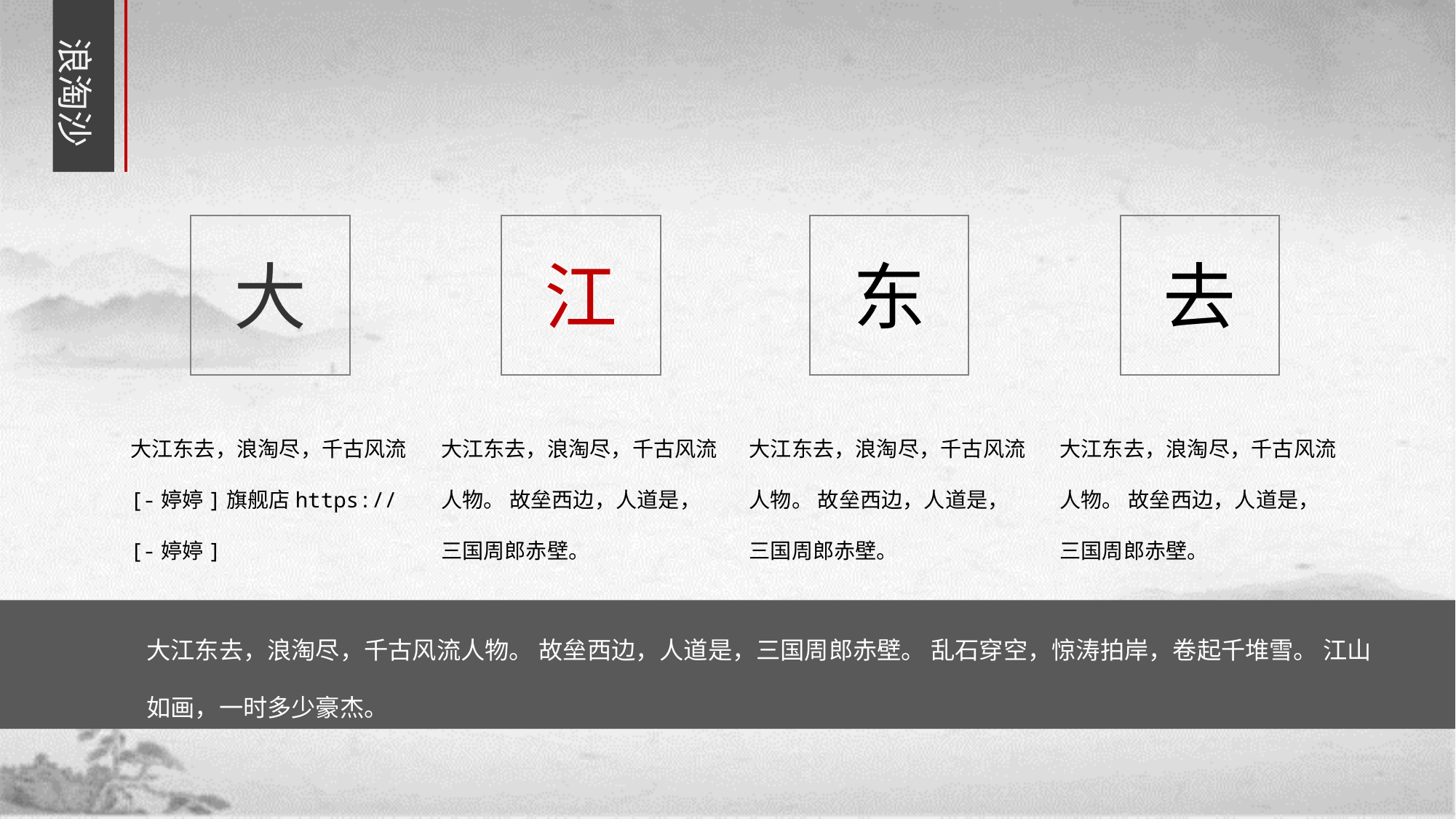

浪淘沙

大

江

东

去
大江东去，浪淘尽，千古风流[-婷婷]旗舰店https://[-婷婷]
大江东去，浪淘尽，千古风流人物。 故垒西边，人道是，三国周郎赤壁。
大江东去，浪淘尽，千古风流人物。 故垒西边，人道是，三国周郎赤壁。
大江东去，浪淘尽，千古风流人物。 故垒西边，人道是，三国周郎赤壁。

大江东去，浪淘尽，千古风流人物。 故垒西边，人道是，三国周郎赤壁。 乱石穿空，惊涛拍岸，卷起千堆雪。 江山如画，一时多少豪杰。